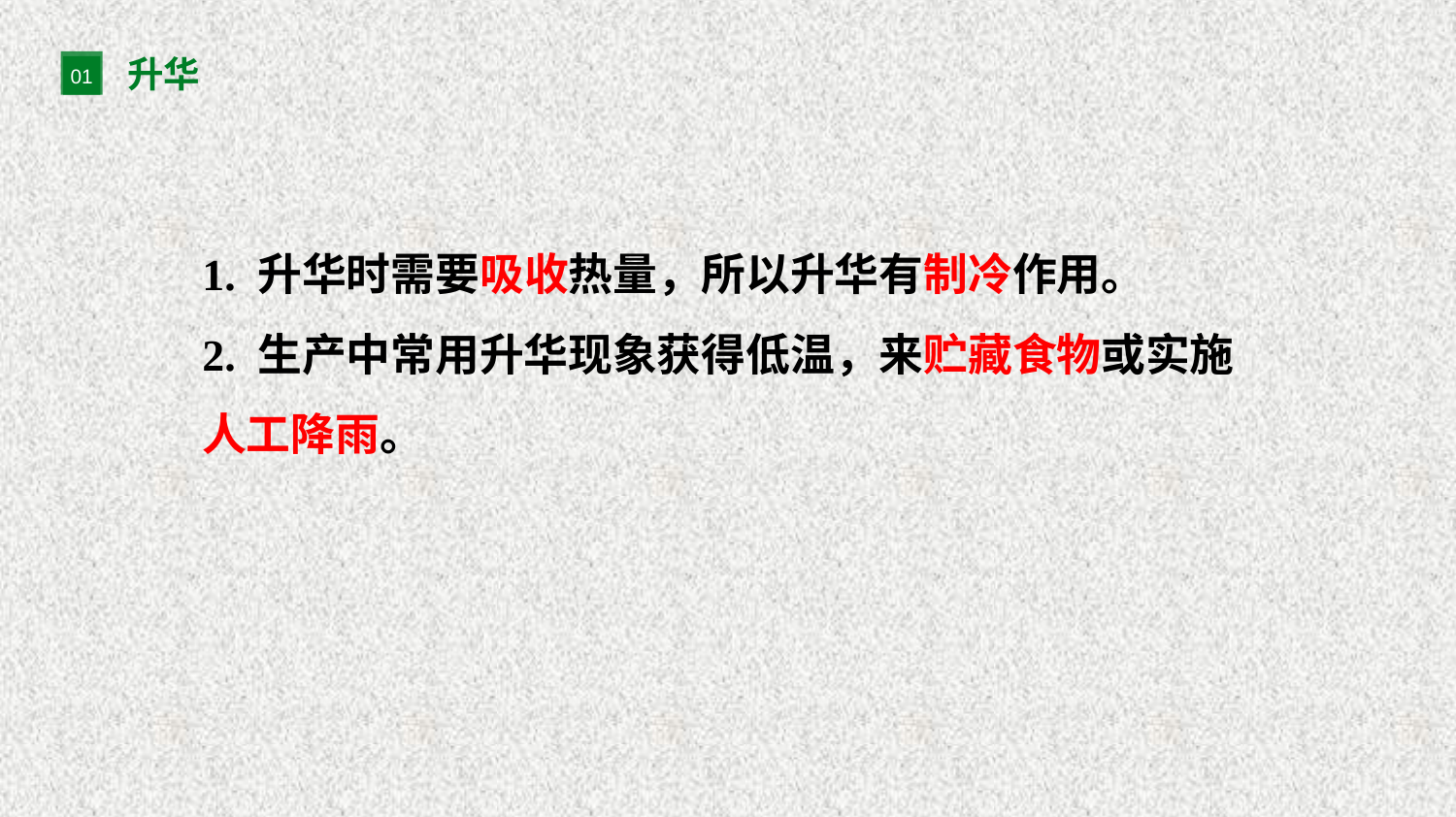

升华

01
1. 升华时需要吸收热量，所以升华有制冷作用。
2. 生产中常用升华现象获得低温，来贮藏食物或实施人工降雨。